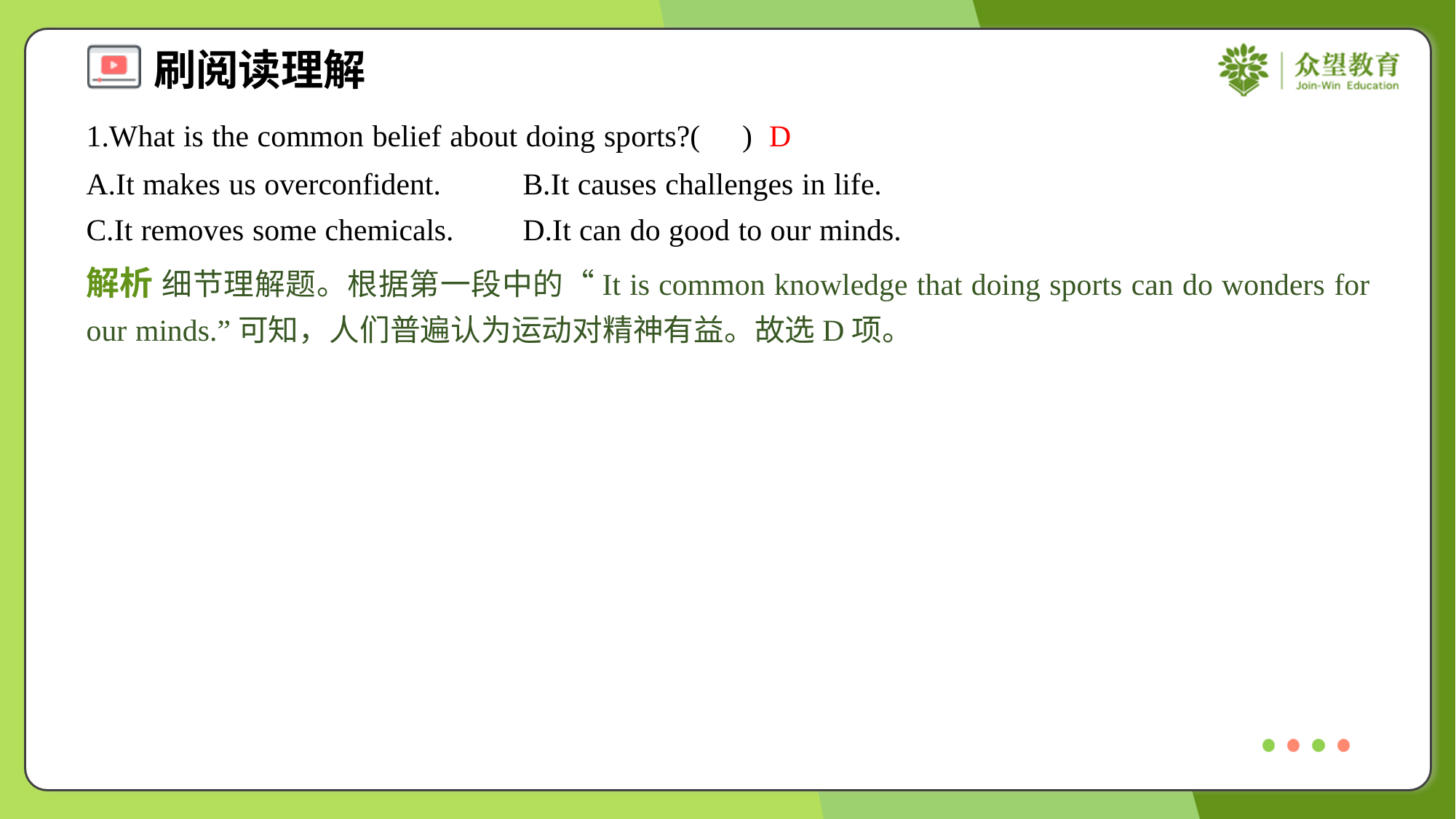

1.What is the common belief about doing sports?(     )
D
A.It makes us overconfident.	B.It causes challenges in life.
C.It removes some chemicals.	D.It can do good to our minds.
解析 细节理解题。根据第一段中的“It is common knowledge that doing sports can do wonders for our minds.”可知，人们普遍认为运动对精神有益。故选D项。